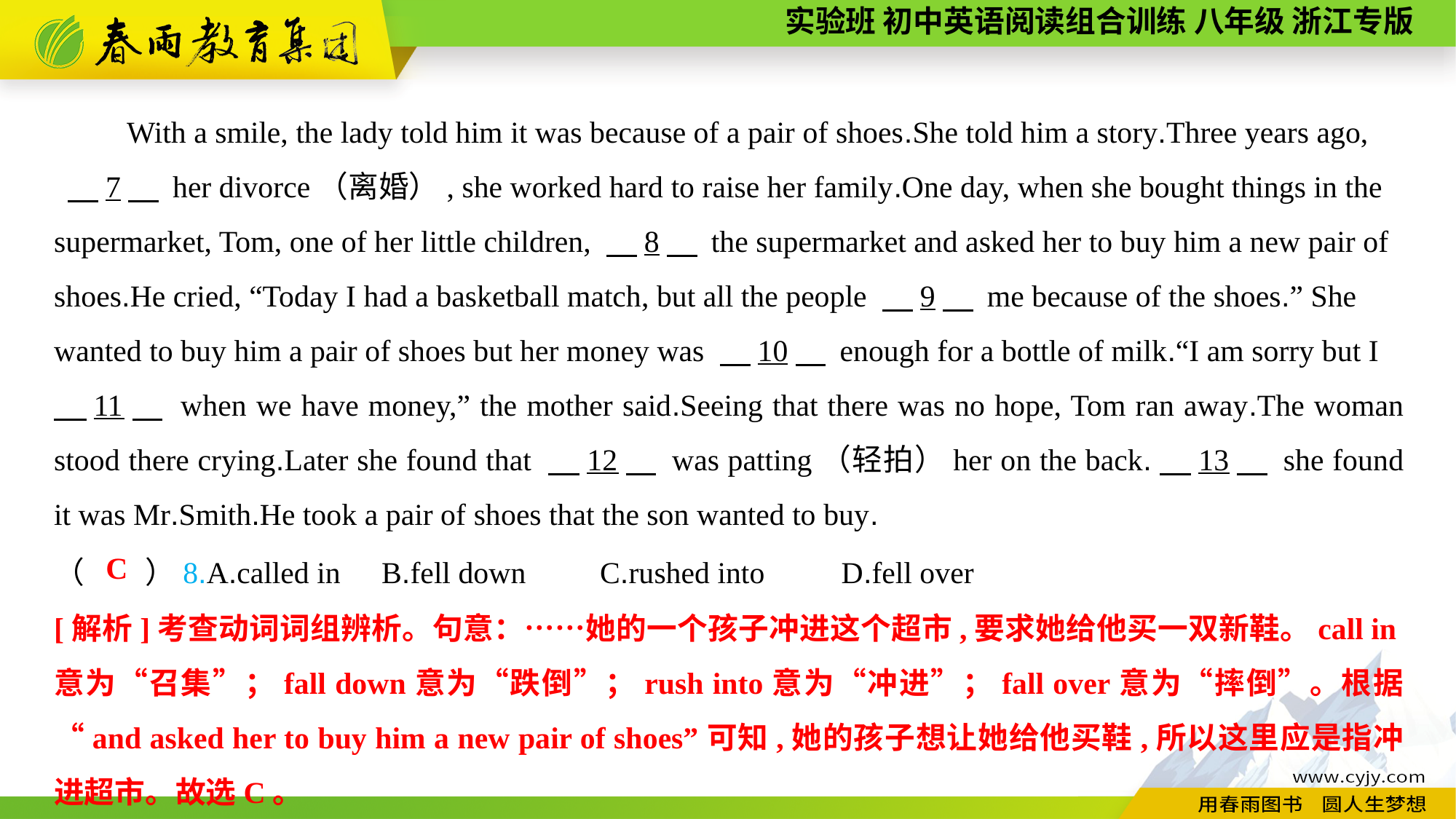

With a smile, the lady told him it was because of a pair of shoes.She told him a story.Three years ago,
 　7　 her divorce（离婚）, she worked hard to raise her family.One day, when she bought things in the supermarket, Tom, one of her little children, 　8　 the supermarket and asked her to buy him a new pair of shoes.He cried, “Today I had a basketball match, but all the people 　9　 me because of the shoes.” She wanted to buy him a pair of shoes but her money was 　10　 enough for a bottle of milk.“I am sorry but I
　11　 when we have money,” the mother said.Seeing that there was no hope, Tom ran away.The woman stood there crying.Later she found that 　12　 was patting（轻拍）her on the back.　13　 she found it was Mr.Smith.He took a pair of shoes that the son wanted to buy.
（　　）8.A.called in	B.fell down	C.rushed into	   D.fell over
C
[解析]考查动词词组辨析。句意：……她的一个孩子冲进这个超市,要求她给他买一双新鞋。call in意为“召集”；fall down意为“跌倒”；rush into意为“冲进”；fall over意为“摔倒”。根据“and asked her to buy him a new pair of shoes”可知,她的孩子想让她给他买鞋,所以这里应是指冲进超市。故选C。